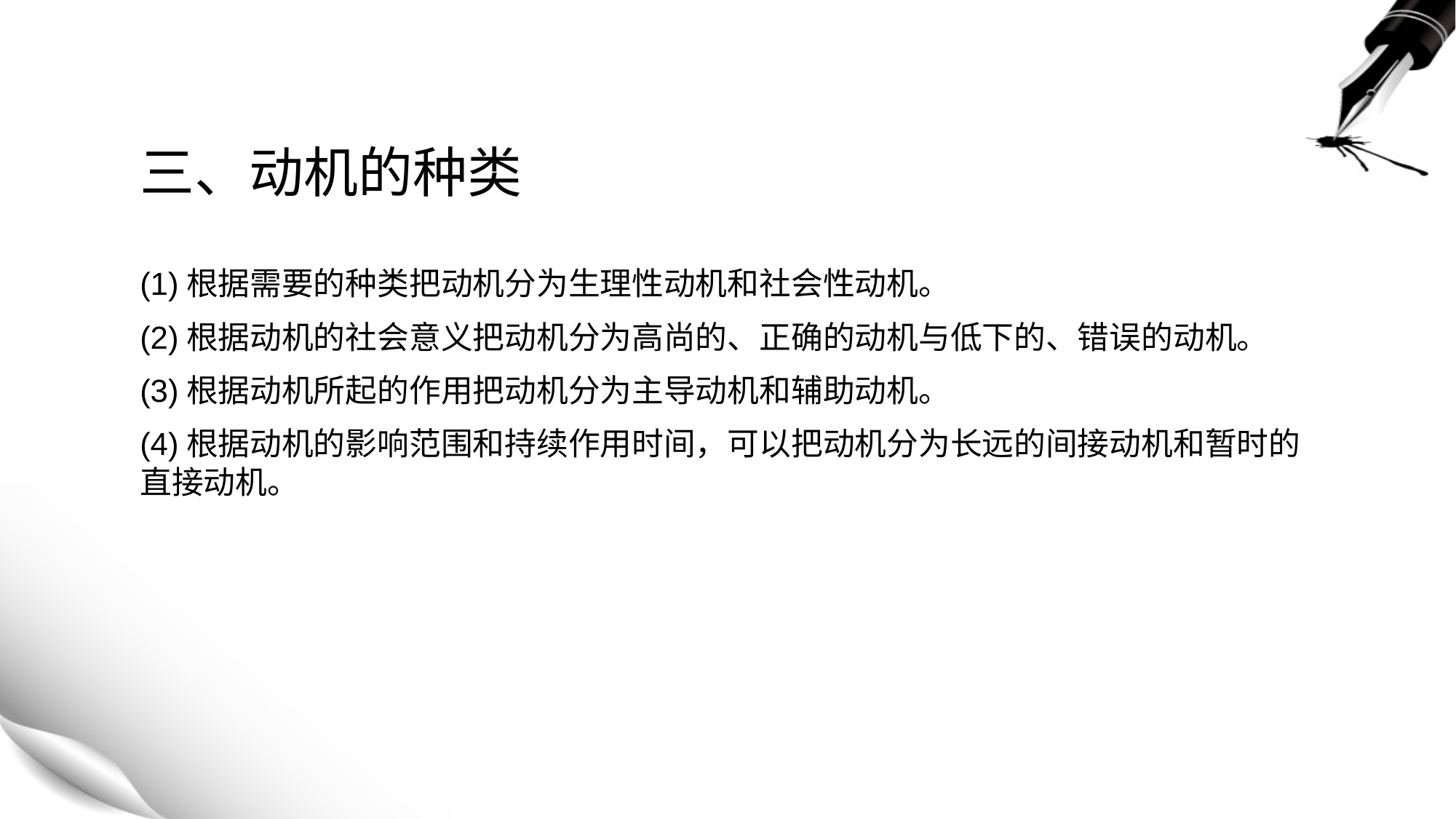

# 三、动机的种类
(1)根据需要的种类把动机分为生理性动机和社会性动机。
(2)根据动机的社会意义把动机分为高尚的、正确的动机与低下的、错误的动机。
(3)根据动机所起的作用把动机分为主导动机和辅助动机。
(4)根据动机的影响范围和持续作用时间，可以把动机分为长远的间接动机和暂时的直接动机。